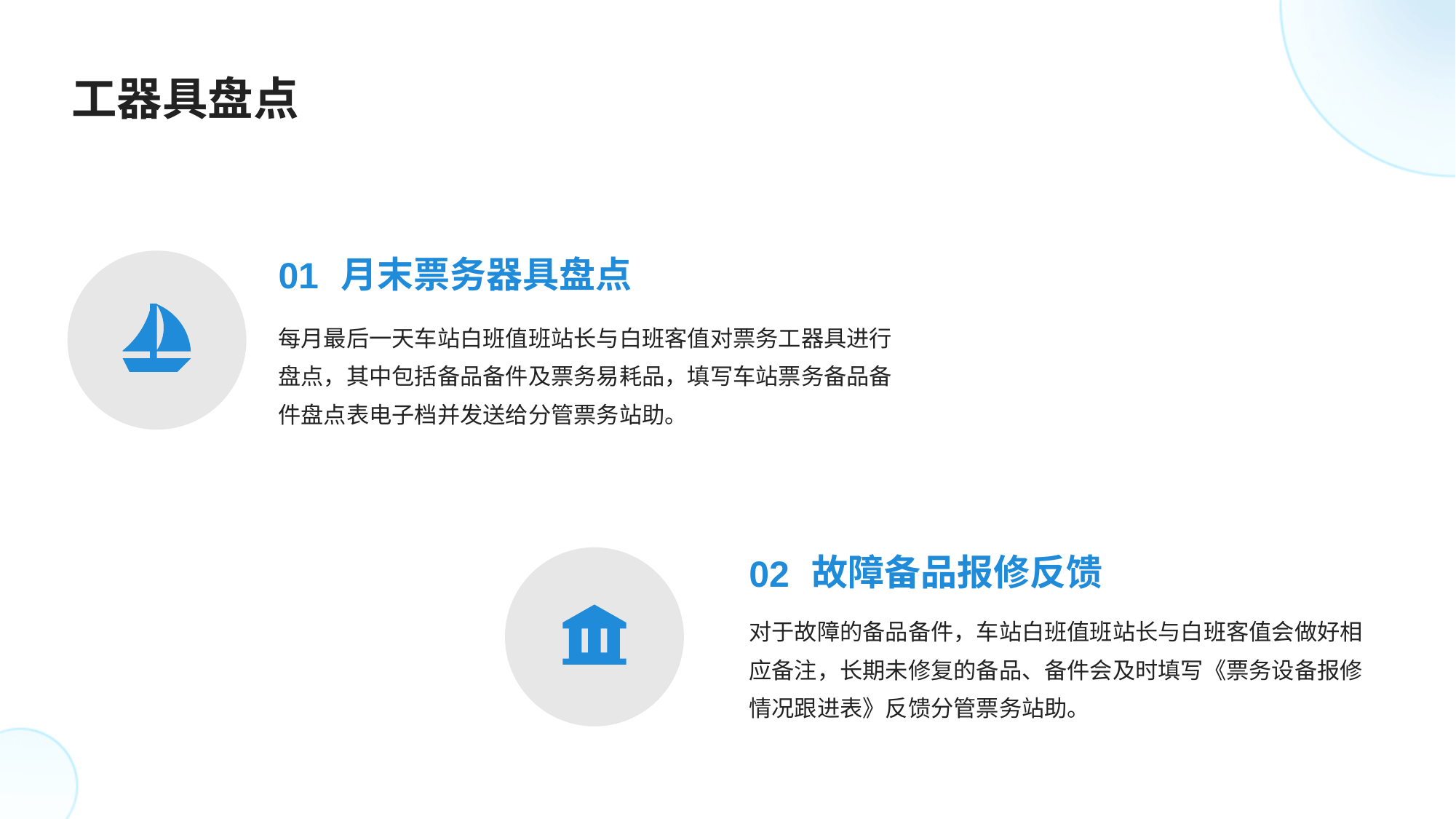

工器具盘点
01
月末票务器具盘点

每月最后一天车站白班值班站长与白班客值对票务工器具进行盘点，其中包括备品备件及票务易耗品，填写车站票务备品备件盘点表电子档并发送给分管票务站助。
02
故障备品报修反馈

对于故障的备品备件，车站白班值班站长与白班客值会做好相应备注，长期未修复的备品、备件会及时填写《票务设备报修情况跟进表》反馈分管票务站助。